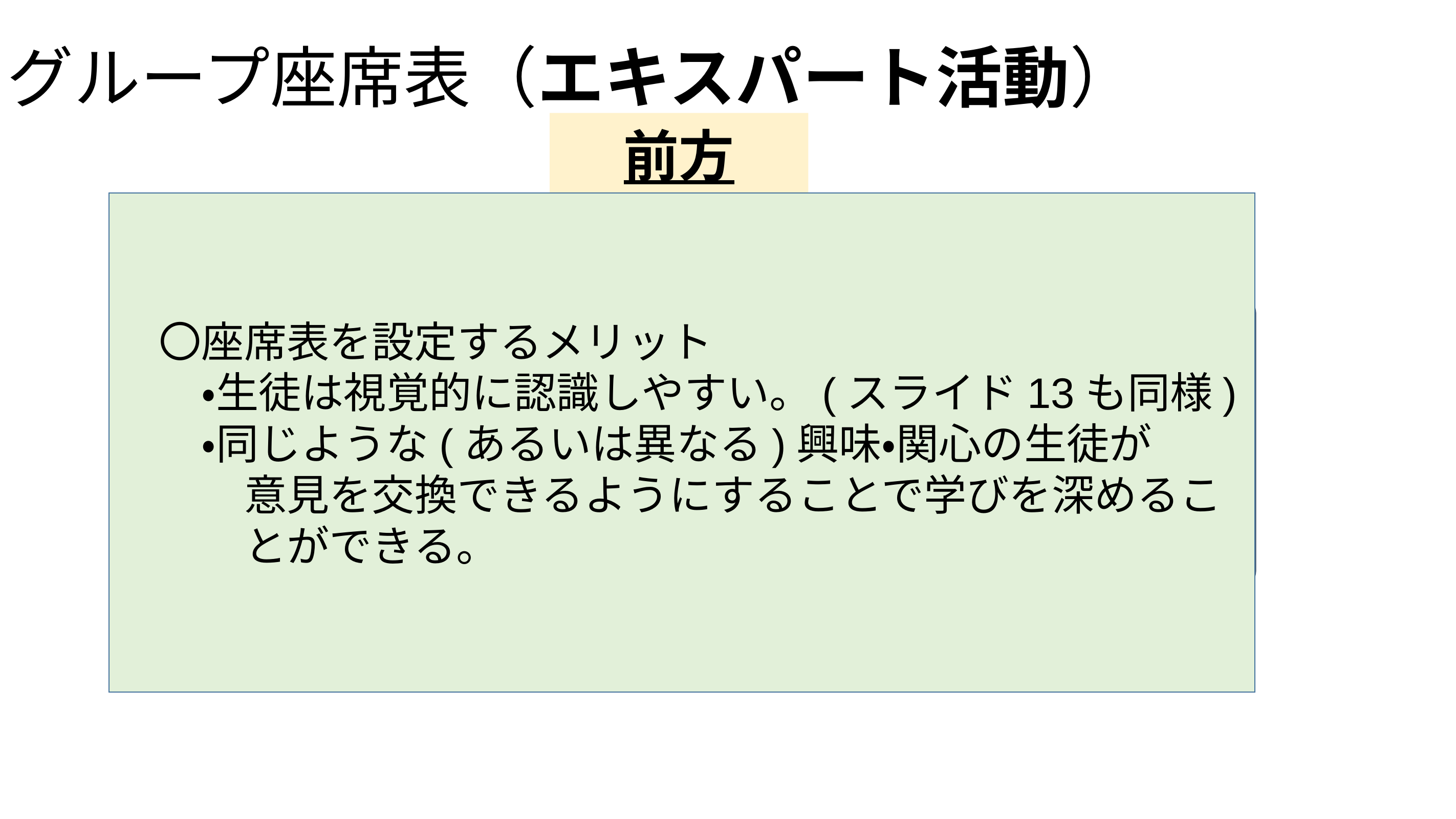

# グループ座席表（エキスパート活動）
前方
　〇座席表を設定するメリット
　　・生徒は視覚的に認識しやすい。(スライド13も同様)
　　・同じような(あるいは異なる)興味・関心の生徒が
　　　意見を交換できるようにすることで学びを深めるこ
　　　とができる。

| ウ７ | ウ１ | イ７ | イ１ | ア11 | ア５ |  |
| --- | --- | --- | --- | --- | --- | --- |
| ウ７ | ウ２ |  | イ２ | ア12 | ア６ | ア１ |
| ウ８ | ウ３ | イ８ | イ３ | ア13 | ア７ | ア２ |
| ウ９ | ウ４ | イ９ | イ４ | ア14 | ア８ | ア３ |
| ウ10 | ウ５ | イ10 | イ５ | ア15 | ア９ | ア４ |
| ウ11 | ウ６ | イ11 | イ６ | ア16 | ア10 |  |